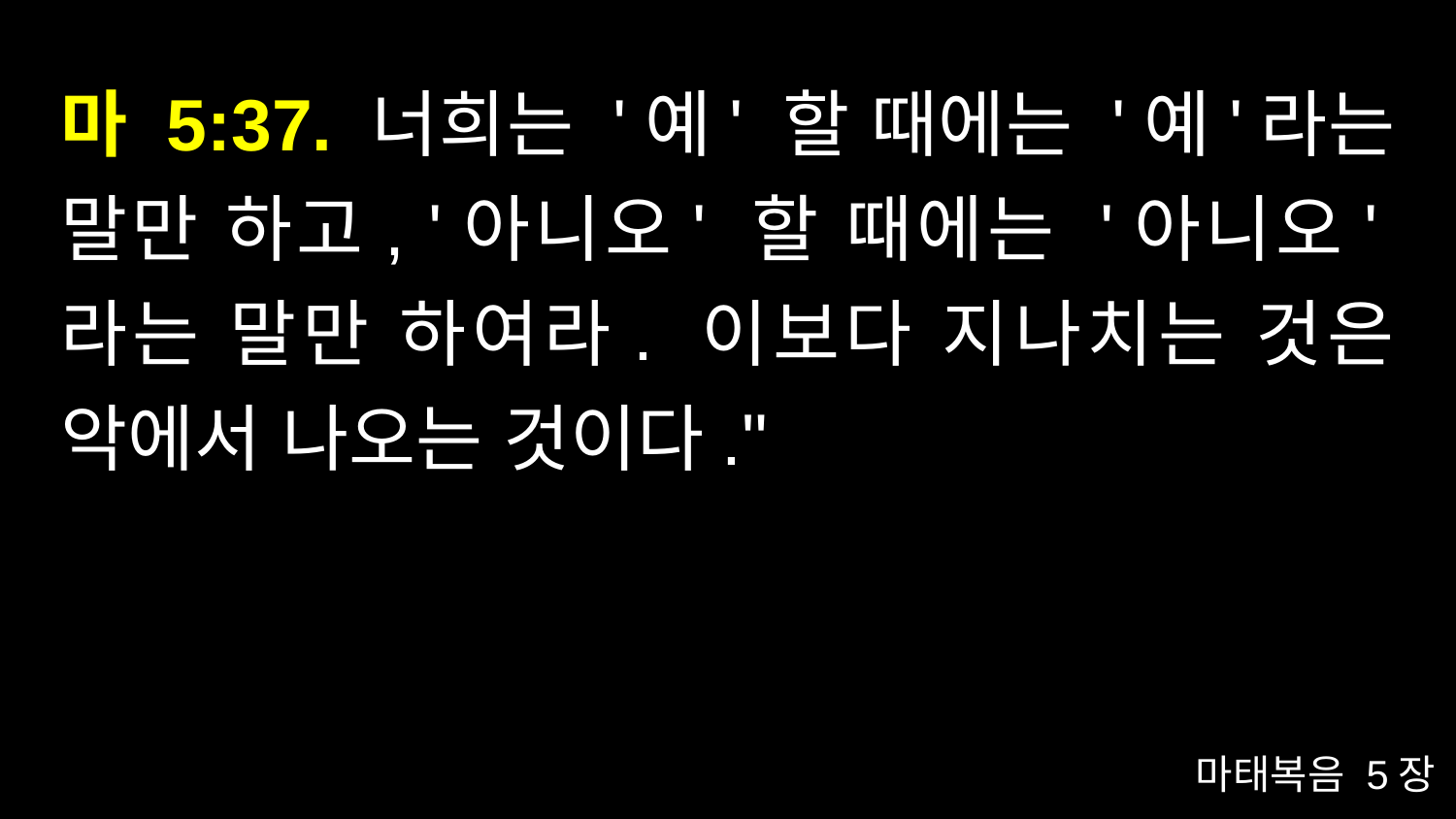

# 마 5:37. 너희는 '예' 할 때에는 '예'라는 말만 하고, '아니오' 할 때에는 '아니오'라는 말만 하여라. 이보다 지나치는 것은 악에서 나오는 것이다."
마태복음 5장